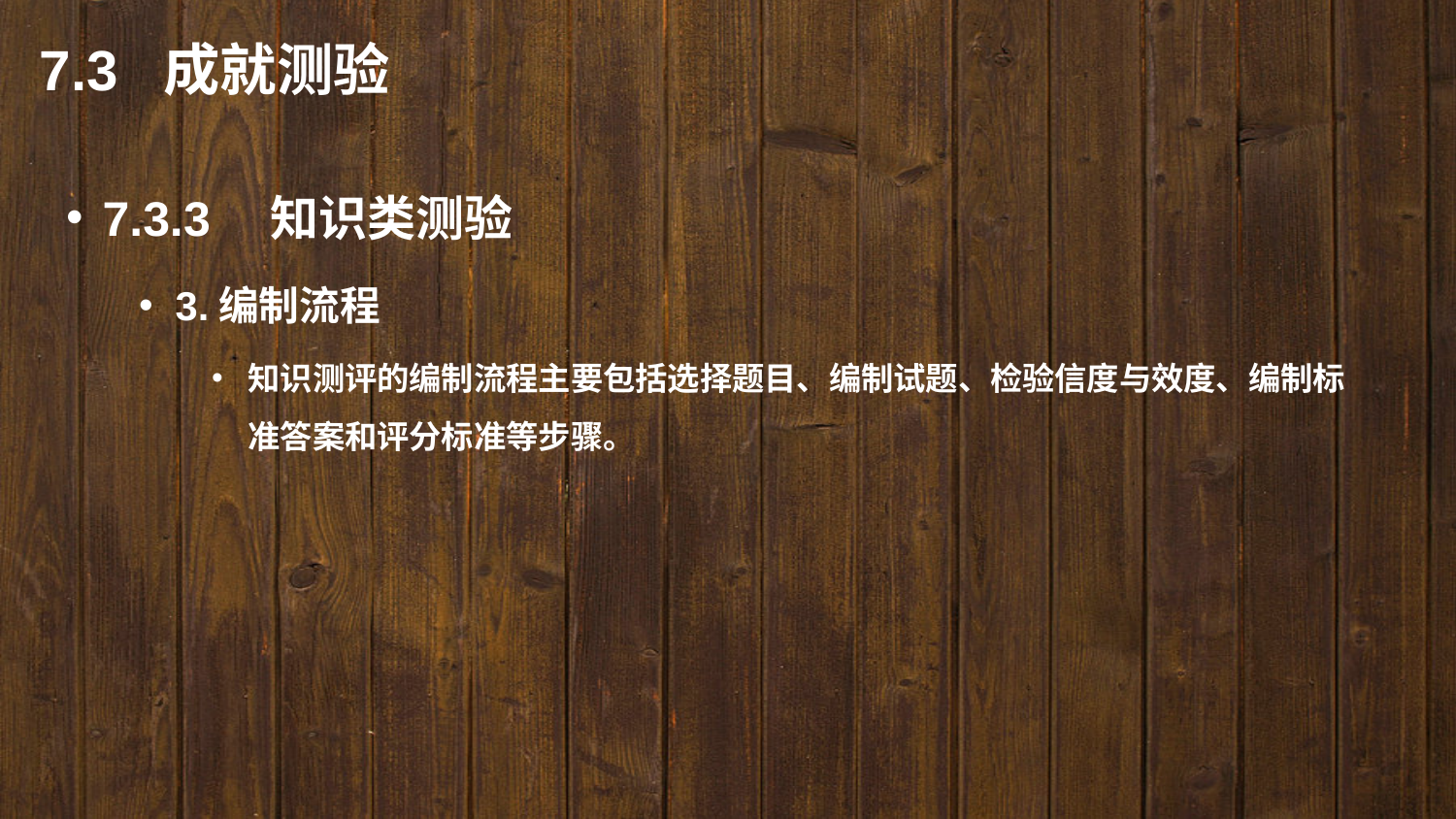

7.3  成就测验
7.3.3　知识类测验
3.编制流程
知识测评的编制流程主要包括选择题目、编制试题、检验信度与效度、编制标准答案和评分标准等步骤。